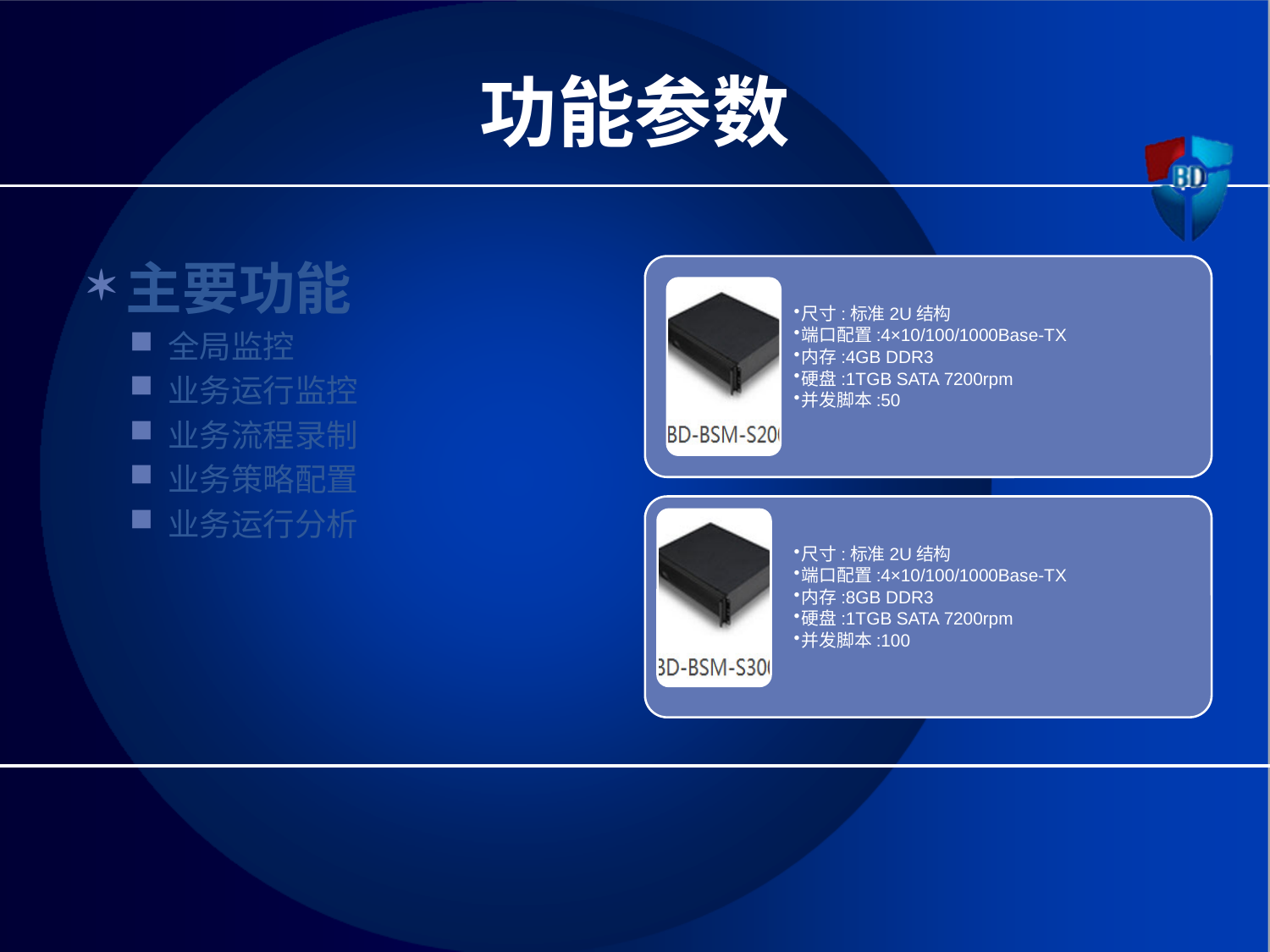

# 功能参数
主要功能
全局监控
业务运行监控
业务流程录制
业务策略配置
业务运行分析

尺寸:标准2U结构
端口配置:4×10/100/1000Base-TX
内存:4GB DDR3
硬盘:1TGB SATA 7200rpm
并发脚本:50

尺寸:标准2U结构
端口配置:4×10/100/1000Base-TX
内存:8GB DDR3
硬盘:1TGB SATA 7200rpm
并发脚本:100

主要参数